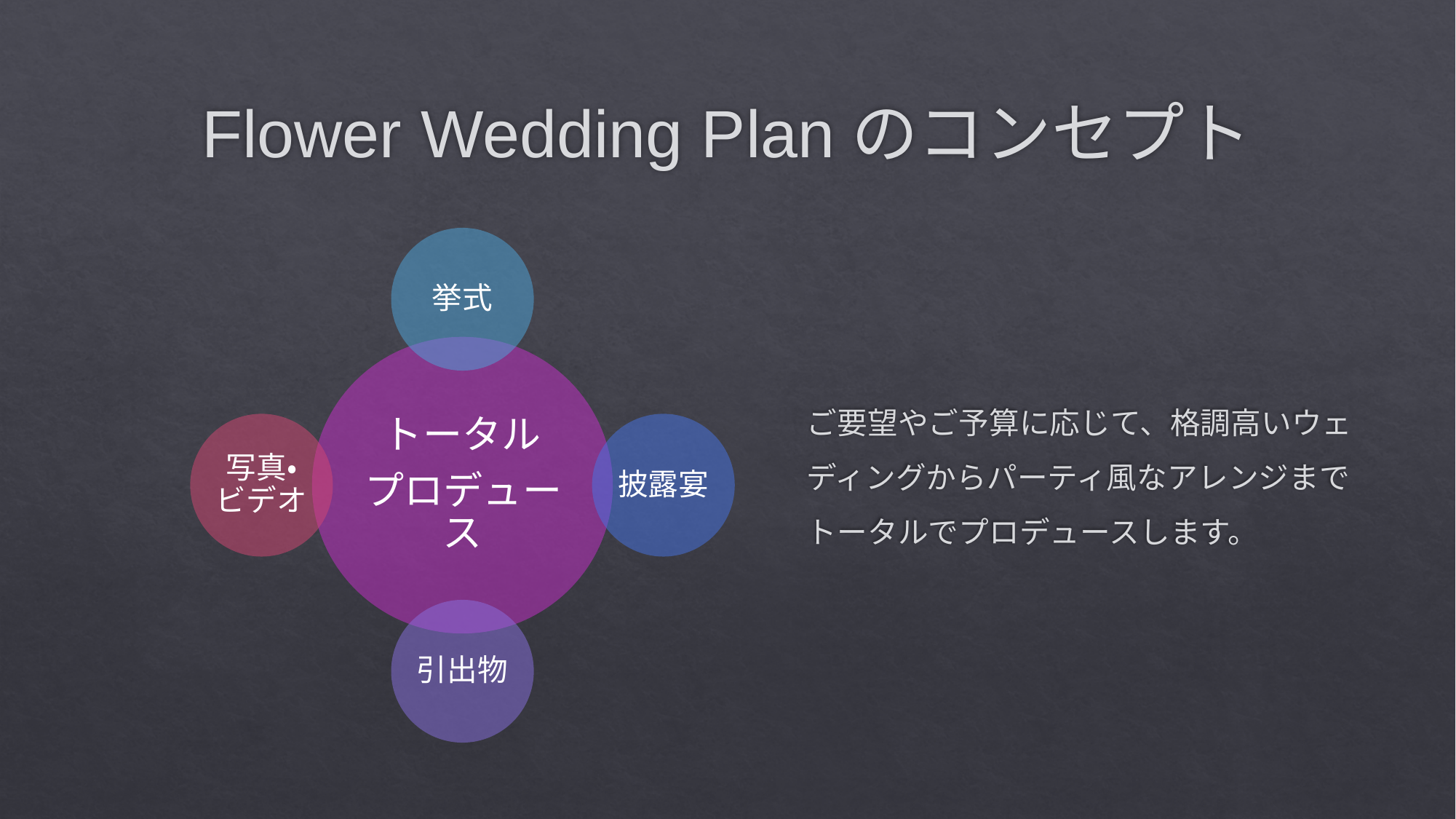

# Flower Wedding Planのコンセプト
トータル
プロデュース
挙式
披露宴
引出物
写真・ビデオ
ご要望やご予算に応じて、格調高いウェディングからパーティ風なアレンジまでトータルでプロデュースします。